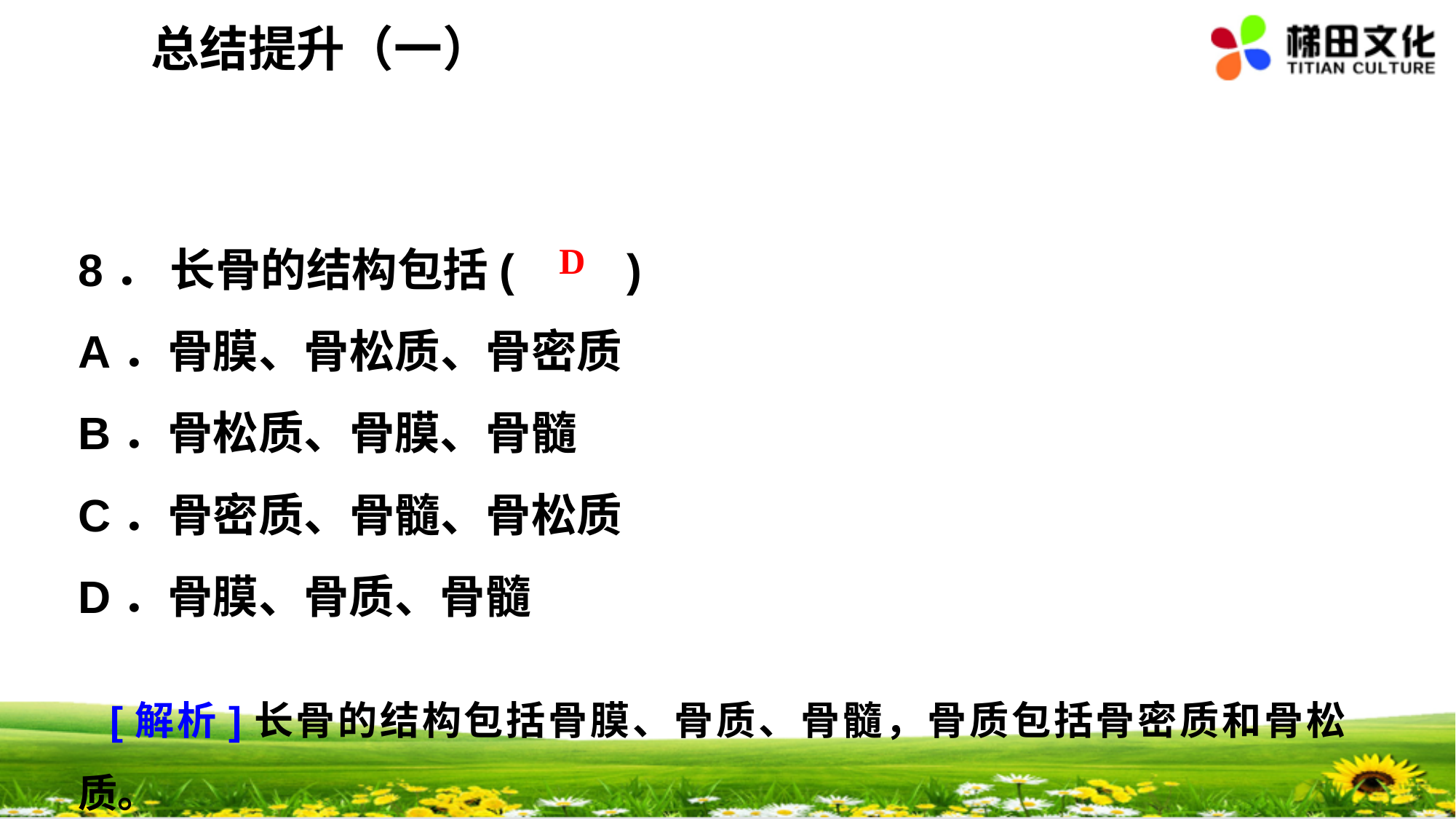

总结提升（一）
8． 长骨的结构包括(　　)
A．骨膜、骨松质、骨密质
B．骨松质、骨膜、骨髓
C．骨密质、骨髓、骨松质
D．骨膜、骨质、骨髓
 D
[解析]长骨的结构包括骨膜、骨质、骨髓，骨质包括骨密质和骨松质。